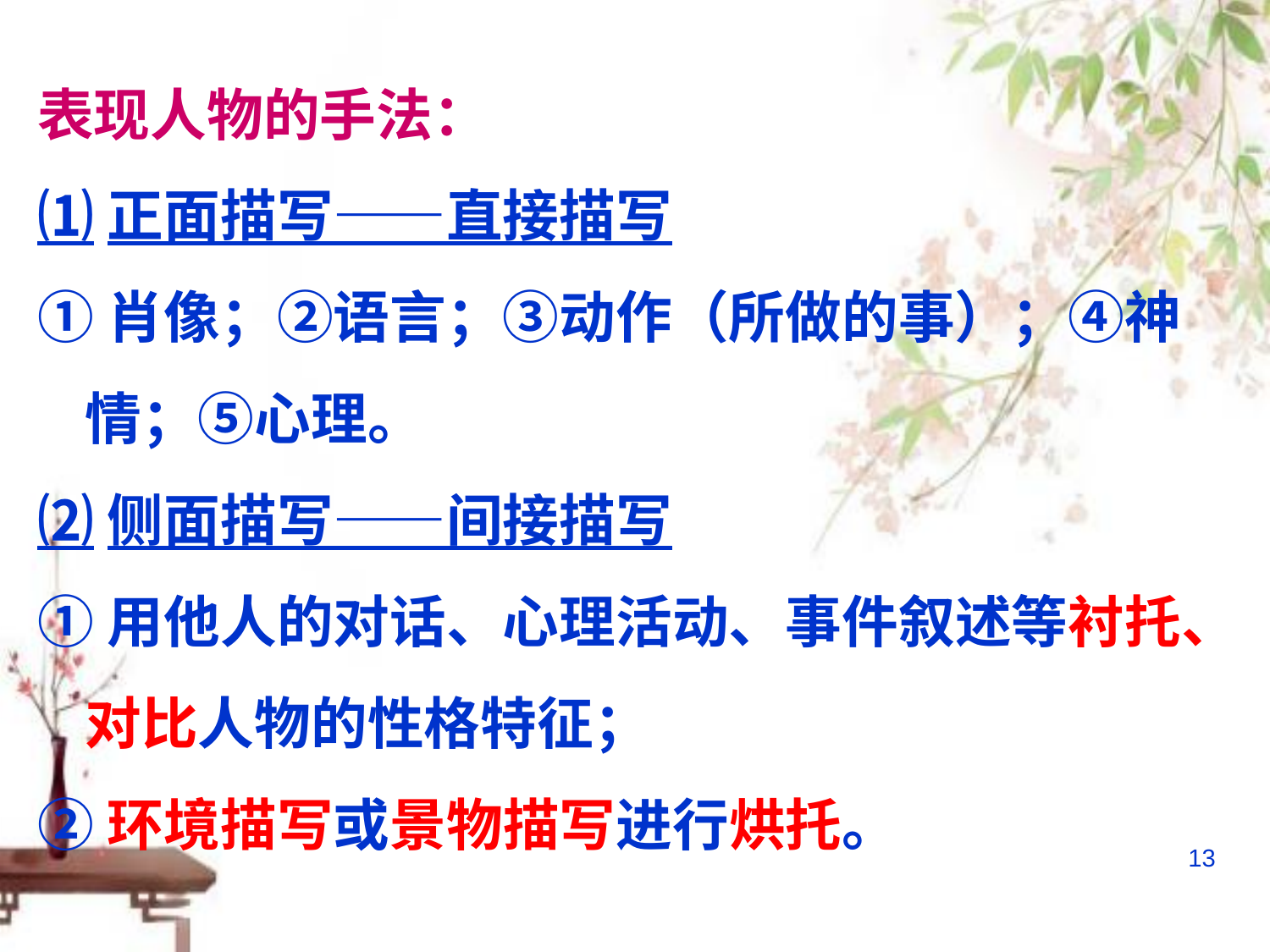

表现人物的手法：
⑴正面描写——直接描写
①肖像；②语言；③动作（所做的事）；④神情；⑤心理。
⑵侧面描写——间接描写
①用他人的对话、心理活动、事件叙述等衬托、对比人物的性格特征；
②环境描写或景物描写进行烘托。
13